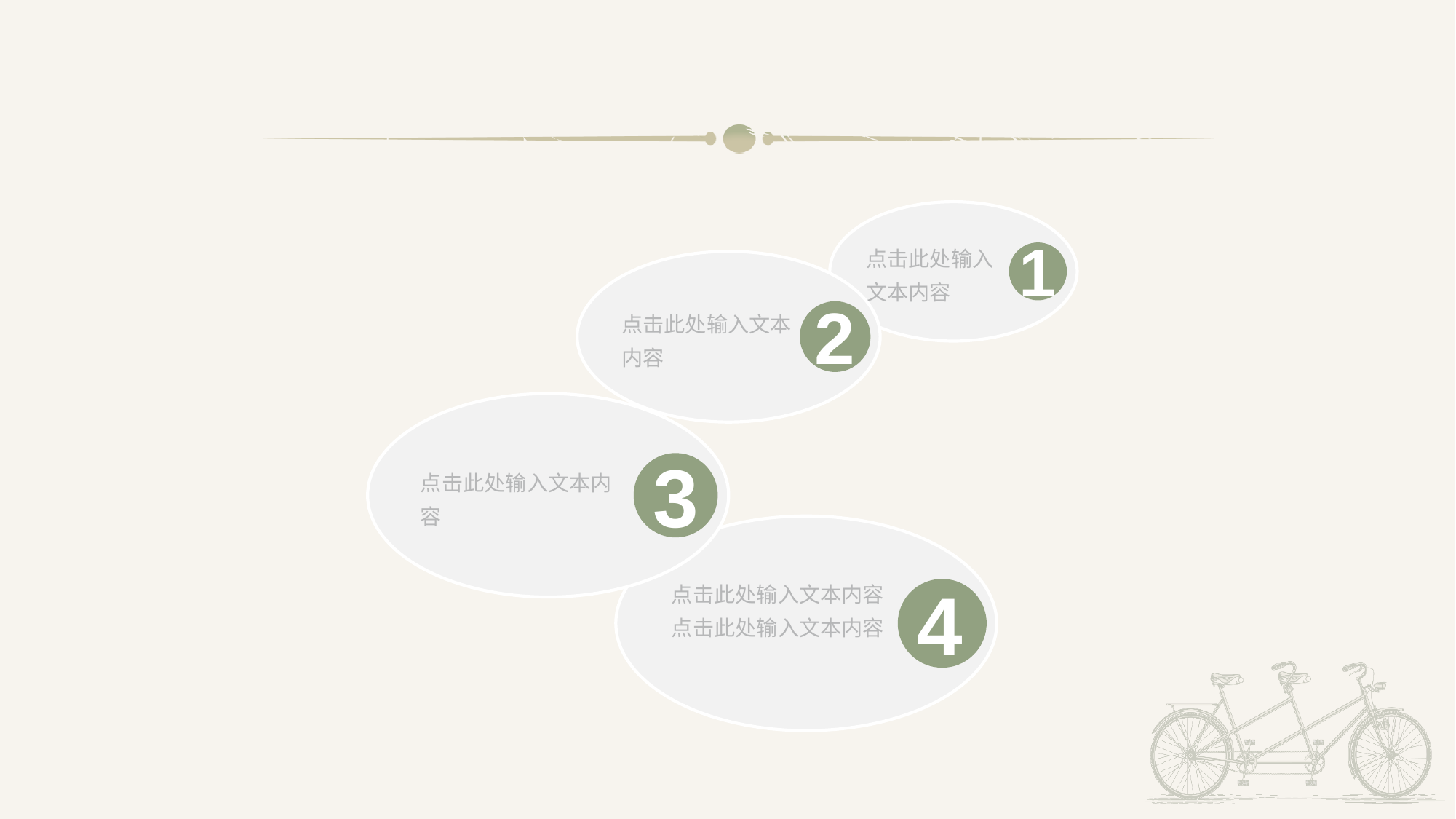

点击此处输入文本内容
1
点击此处输入文本内容
2
点击此处输入文本内容
3
点击此处输入文本内容
点击此处输入文本内容

4